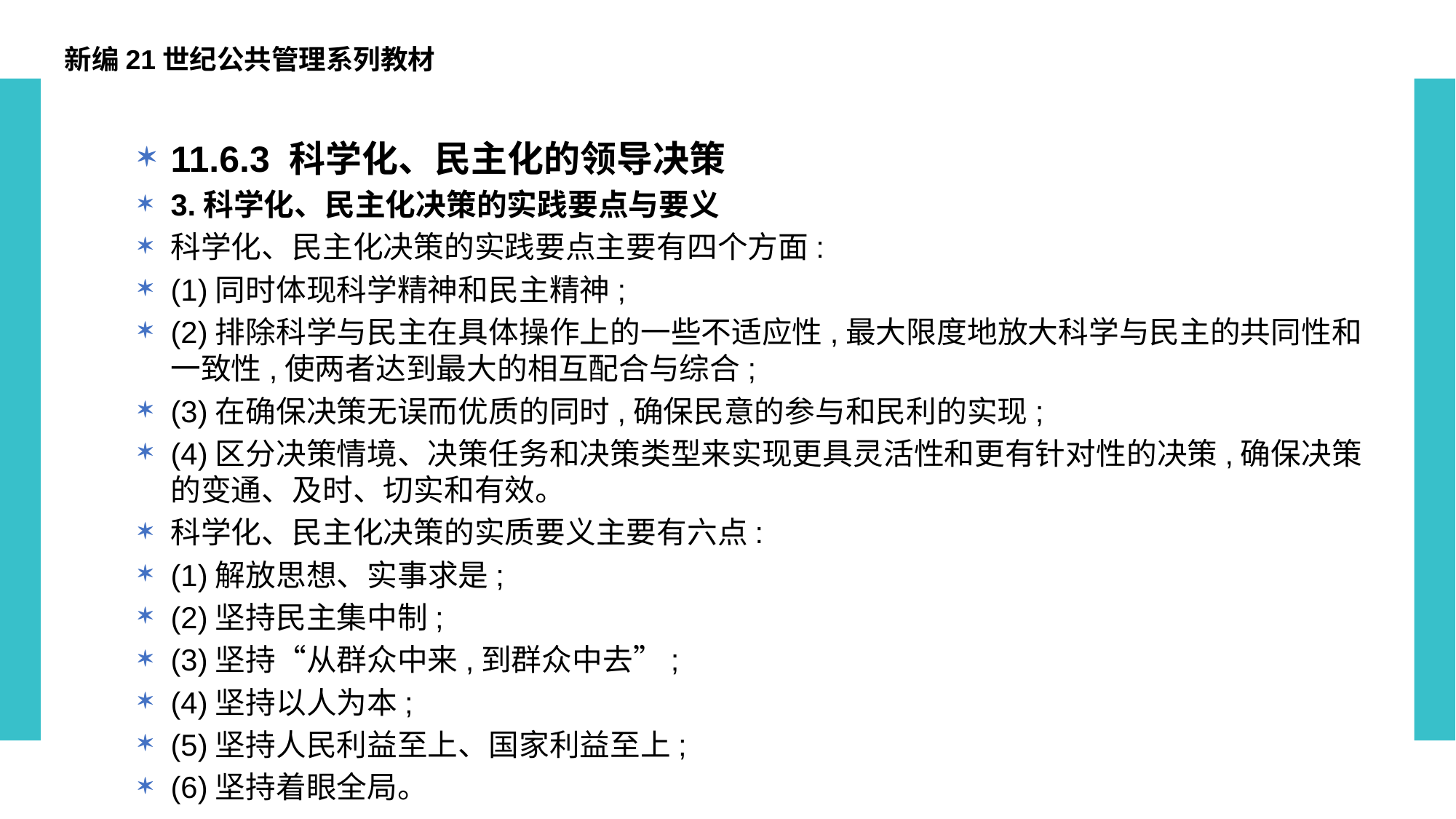

新编21世纪公共管理系列教材
11.6.3 科学化、民主化的领导决策
3.科学化、民主化决策的实践要点与要义
科学化、民主化决策的实践要点主要有四个方面:
(1)同时体现科学精神和民主精神;
(2)排除科学与民主在具体操作上的一些不适应性,最大限度地放大科学与民主的共同性和一致性,使两者达到最大的相互配合与综合;
(3)在确保决策无误而优质的同时,确保民意的参与和民利的实现;
(4)区分决策情境、决策任务和决策类型来实现更具灵活性和更有针对性的决策,确保决策的变通、及时、切实和有效。
科学化、民主化决策的实质要义主要有六点:
(1)解放思想、实事求是;
(2)坚持民主集中制;
(3)坚持“从群众中来,到群众中去”;
(4)坚持以人为本;
(5)坚持人民利益至上、国家利益至上;
(6)坚持着眼全局。